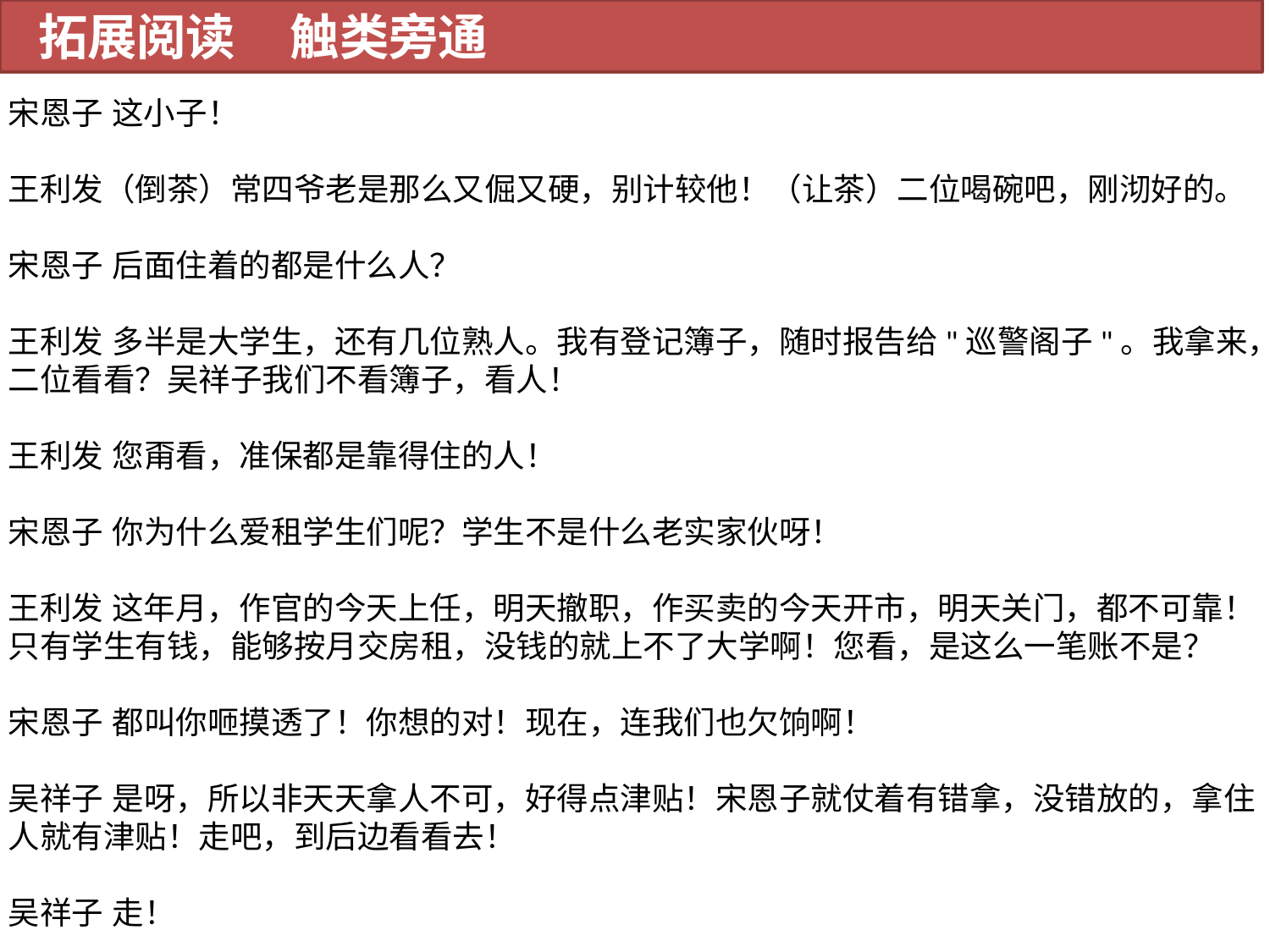

拓展阅读    触类旁通
宋恩子 这小子！

王利发（倒茶）常四爷老是那么又倔又硬，别计较他！（让茶）二位喝碗吧，刚沏好的。

宋恩子 后面住着的都是什么人？

王利发 多半是大学生，还有几位熟人。我有登记簿子，随时报告给"巡警阁子"。我拿来，二位看看？吴祥子我们不看簿子，看人！

王利发 您甭看，准保都是靠得住的人！

宋恩子 你为什么爱租学生们呢？学生不是什么老实家伙呀！

王利发 这年月，作官的今天上任，明天撤职，作买卖的今天开市，明天关门，都不可靠！只有学生有钱，能够按月交房租，没钱的就上不了大学啊！您看，是这么一笔账不是？

宋恩子 都叫你咂摸透了！你想的对！现在，连我们也欠饷啊！

吴祥子 是呀，所以非天天拿人不可，好得点津贴！宋恩子就仗着有错拿，没错放的，拿住人就有津贴！走吧，到后边看看去！

吴祥子 走！